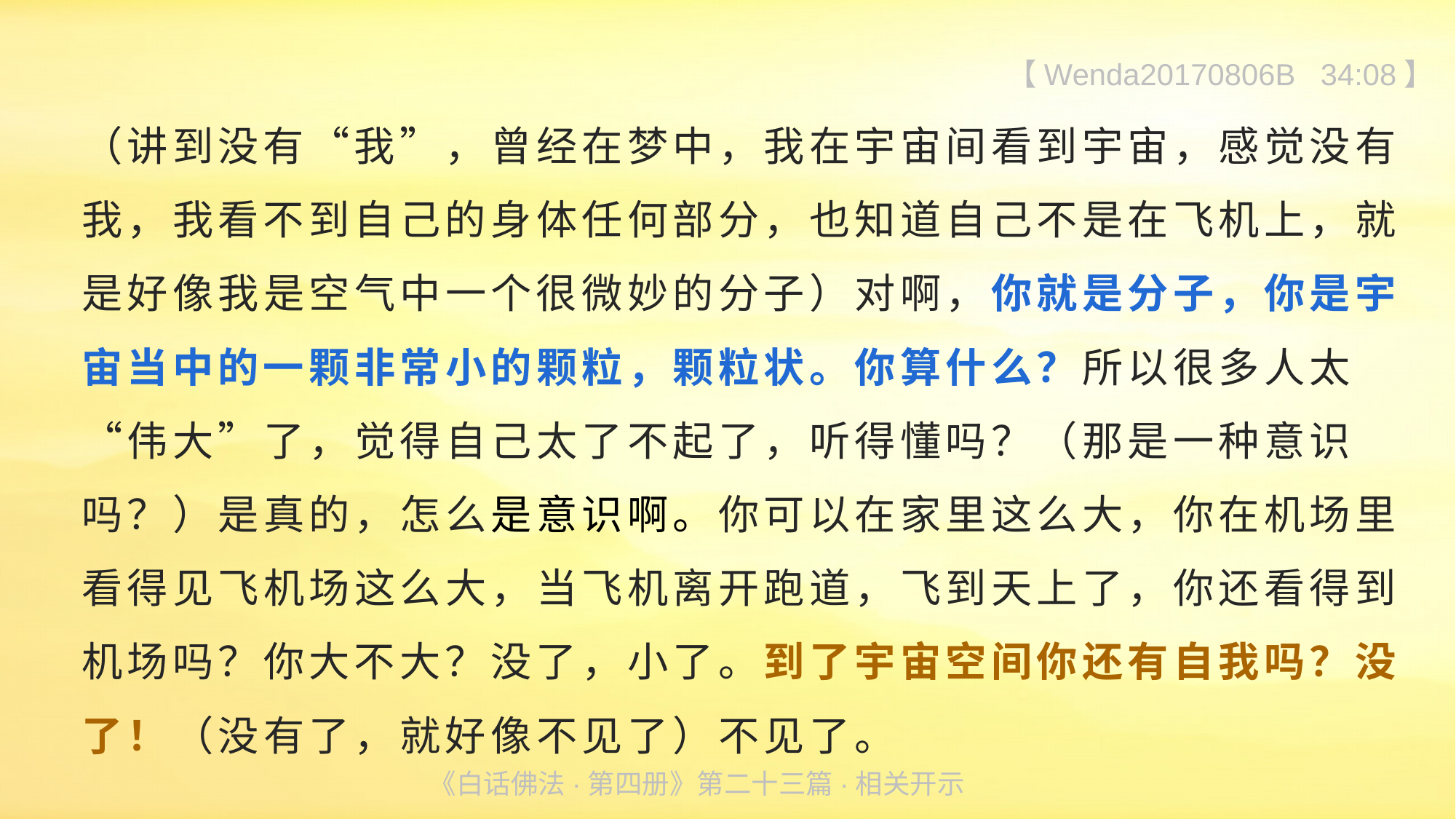

【Wenda20170806B   34:08】
（讲到没有“我”，曾经在梦中，我在宇宙间看到宇宙，感觉没有我，我看不到自己的身体任何部分，也知道自己不是在飞机上，就是好像我是空气中一个很微妙的分子）对啊，你就是分子，你是宇宙当中的一颗非常小的颗粒，颗粒状。你算什么？所以很多人太“伟大”了，觉得自己太了不起了，听得懂吗？（那是一种意识吗？）是真的，怎么是意识啊。你可以在家里这么大，你在机场里看得见飞机场这么大，当飞机离开跑道，飞到天上了，你还看得到机场吗？你大不大？没了，小了。到了宇宙空间你还有自我吗？没了！（没有了，就好像不见了）不见了。
《白话佛法·第四册》第二十三篇·相关开示